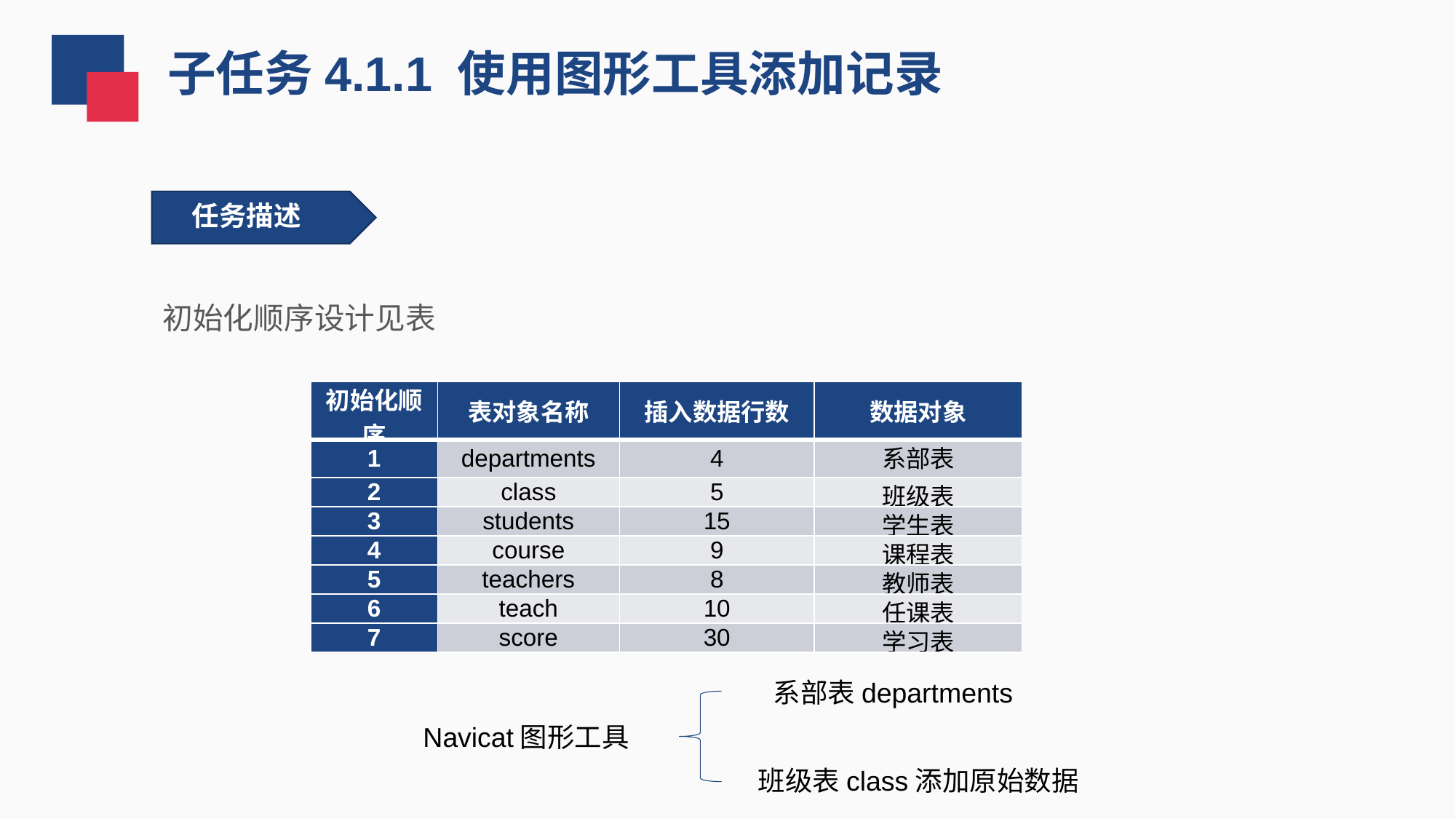

子任务4.1.1 使用图形工具添加记录

任务描述
初始化顺序设计见表
| 初始化顺序 | 表对象名称 | 插入数据行数 | 数据对象 |
| --- | --- | --- | --- |
| 1 | departments | 4 | 系部表 |
| 2 | class | 5 | 班级表 |
| 3 | students | 15 | 学生表 |
| 4 | course | 9 | 课程表 |
| 5 | teachers | 8 | 教师表 |
| 6 | teach | 10 | 任课表 |
| 7 | score | 30 | 学习表 |
系部表departments

Navicat图形工具
班级表class添加原始数据